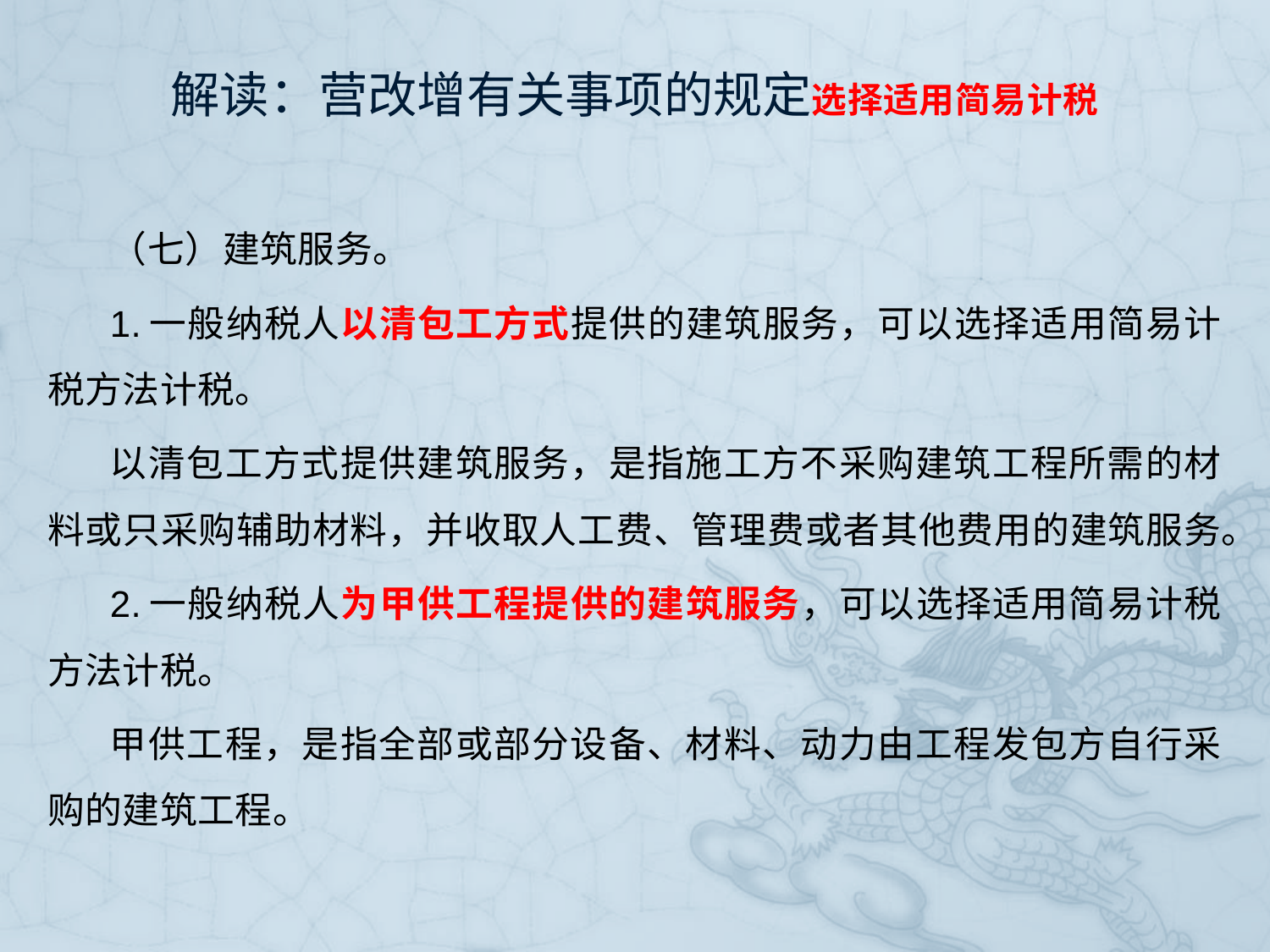

# 解读：营改增有关事项的规定选择适用简易计税

（七）建筑服务。
1.一般纳税人以清包工方式提供的建筑服务，可以选择适用简易计税方法计税。
以清包工方式提供建筑服务，是指施工方不采购建筑工程所需的材料或只采购辅助材料，并收取人工费、管理费或者其他费用的建筑服务。
2.一般纳税人为甲供工程提供的建筑服务，可以选择适用简易计税方法计税。
甲供工程，是指全部或部分设备、材料、动力由工程发包方自行采购的建筑工程。